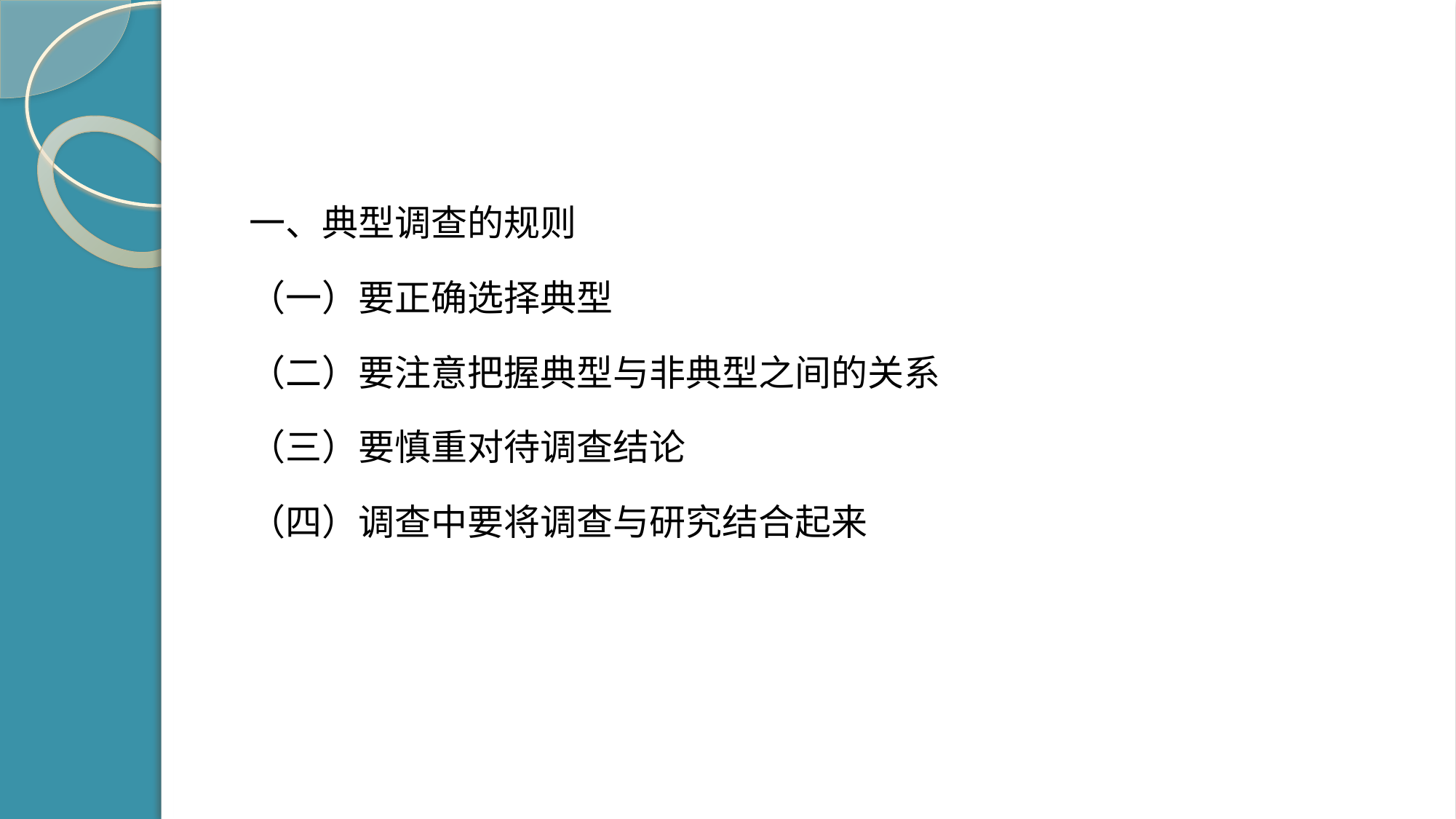

#
一、典型调查的规则
（一）要正确选择典型
（二）要注意把握典型与非典型之间的关系
（三）要慎重对待调查结论
（四）调查中要将调查与研究结合起来